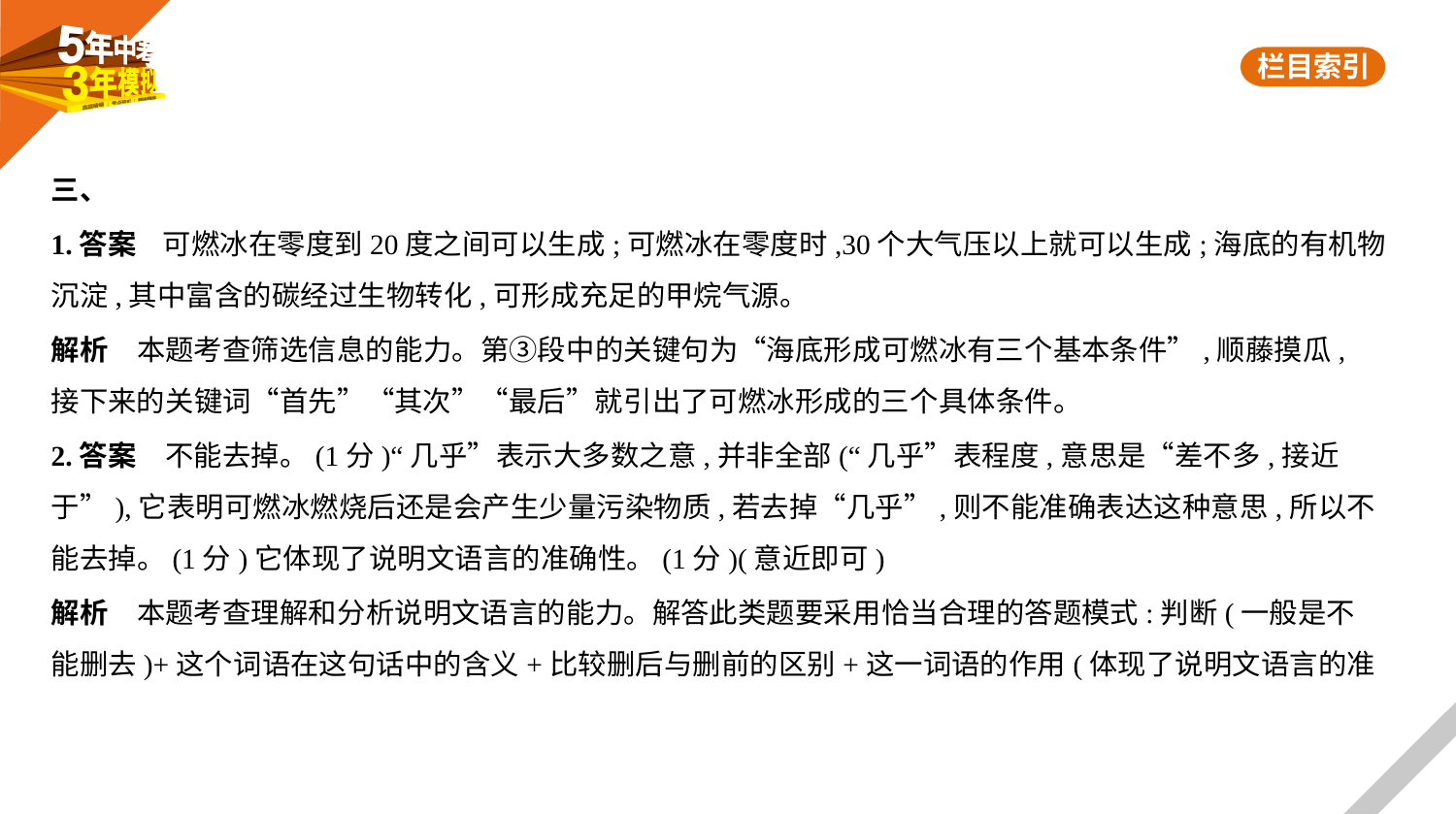

三、
1.答案    可燃冰在零度到20度之间可以生成;可燃冰在零度时,30个大气压以上就可以生成;海底的有机物
沉淀,其中富含的碳经过生物转化,可形成充足的甲烷气源。
解析　本题考查筛选信息的能力。第③段中的关键句为“海底形成可燃冰有三个基本条件”,顺藤摸瓜,
接下来的关键词“首先”“其次”“最后”就引出了可燃冰形成的三个具体条件。
2.答案　不能去掉。(1分)“几乎”表示大多数之意,并非全部(“几乎”表程度,意思是“差不多,接近
于”),它表明可燃冰燃烧后还是会产生少量污染物质,若去掉“几乎”,则不能准确表达这种意思,所以不
能去掉。(1分)它体现了说明文语言的准确性。(1分)(意近即可)
解析　本题考查理解和分析说明文语言的能力。解答此类题要采用恰当合理的答题模式:判断(一般是不
能删去)+这个词语在这句话中的含义+比较删后与删前的区别+这一词语的作用(体现了说明文语言的准